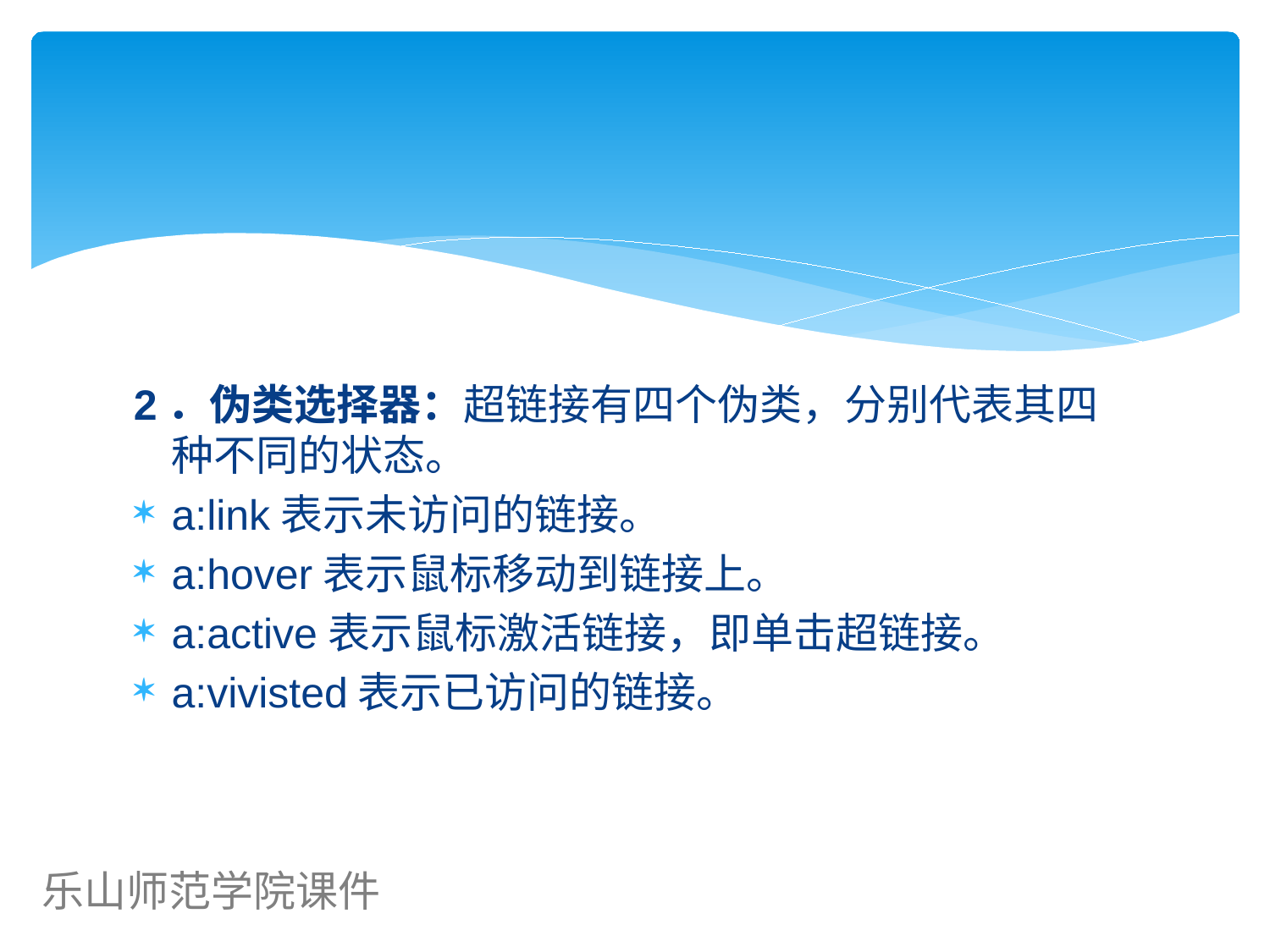

#
2．伪类选择器：超链接有四个伪类，分别代表其四种不同的状态。
a:link表示未访问的链接。
a:hover表示鼠标移动到链接上。
a:active表示鼠标激活链接，即单击超链接。
a:vivisted表示已访问的链接。